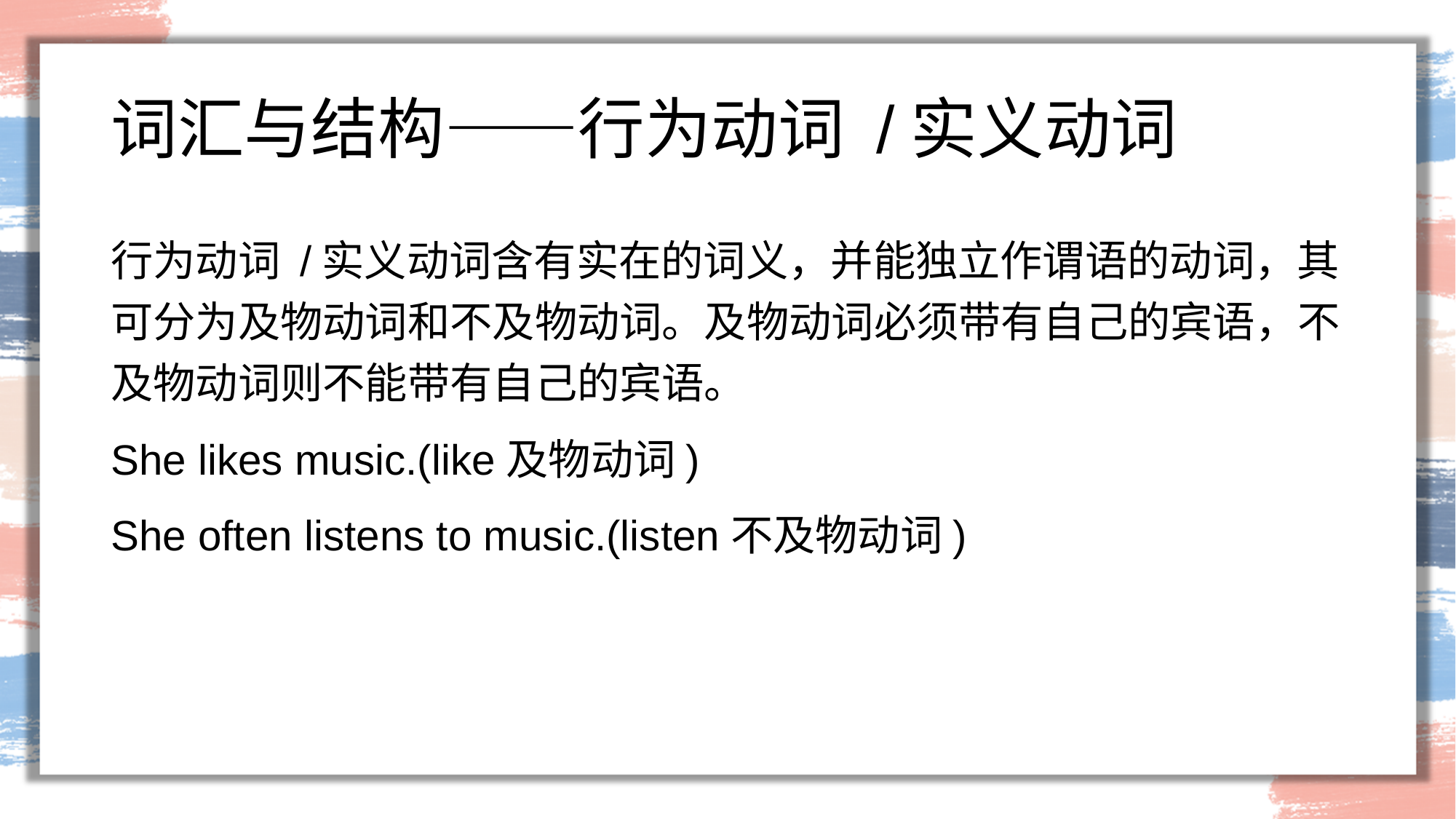

# 词汇与结构——行为动词 /实义动词
行为动词 /实义动词含有实在的词义，并能独立作谓语的动词，其可分为及物动词和不及物动词。及物动词必须带有自己的宾语，不及物动词则不能带有自己的宾语。
She likes music.(like及物动词)
She often listens to music.(listen不及物动词)